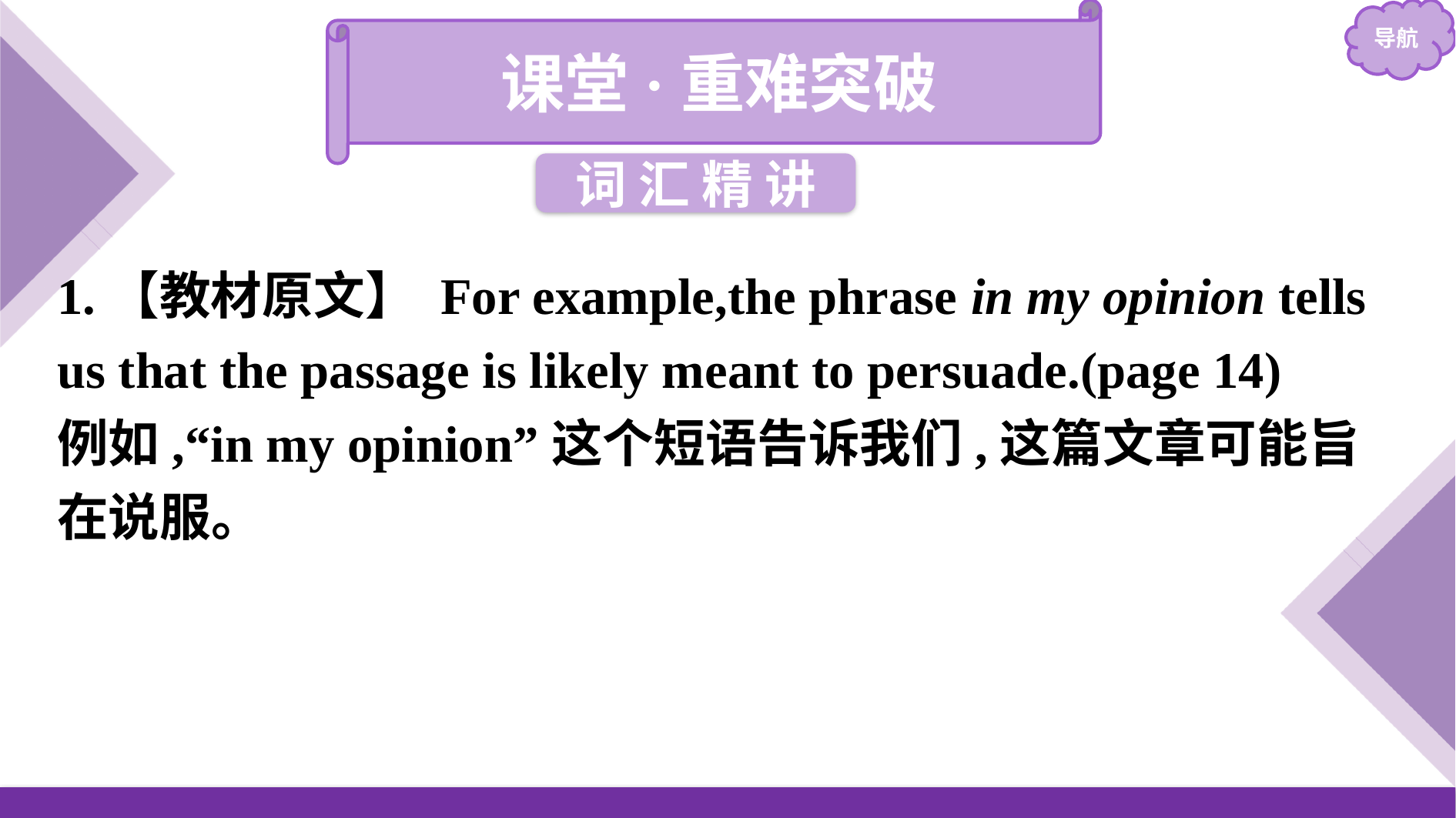

课堂·重难突破
词 汇 精 讲
1.【教材原文】 For example,the phrase in my opinion tells us that the passage is likely meant to persuade.(page 14)
例如,“in my opinion”这个短语告诉我们,这篇文章可能旨在说服。